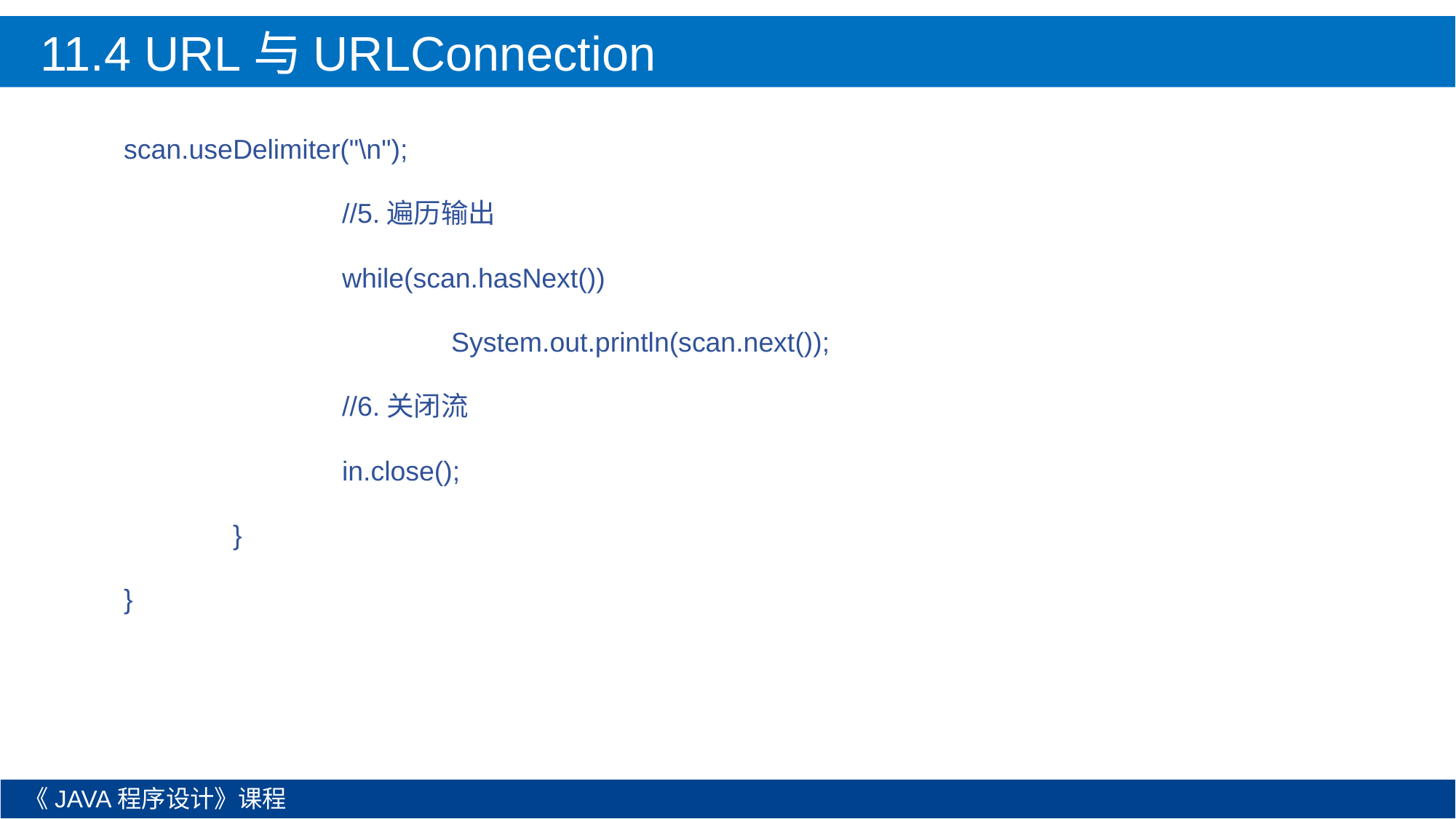

11.4 URL与URLConnection
scan.useDelimiter("\n");
		//5.遍历输出
		while(scan.hasNext())
			System.out.println(scan.next());
		//6.关闭流
		in.close();
	}
}
《JAVA程序设计》课程